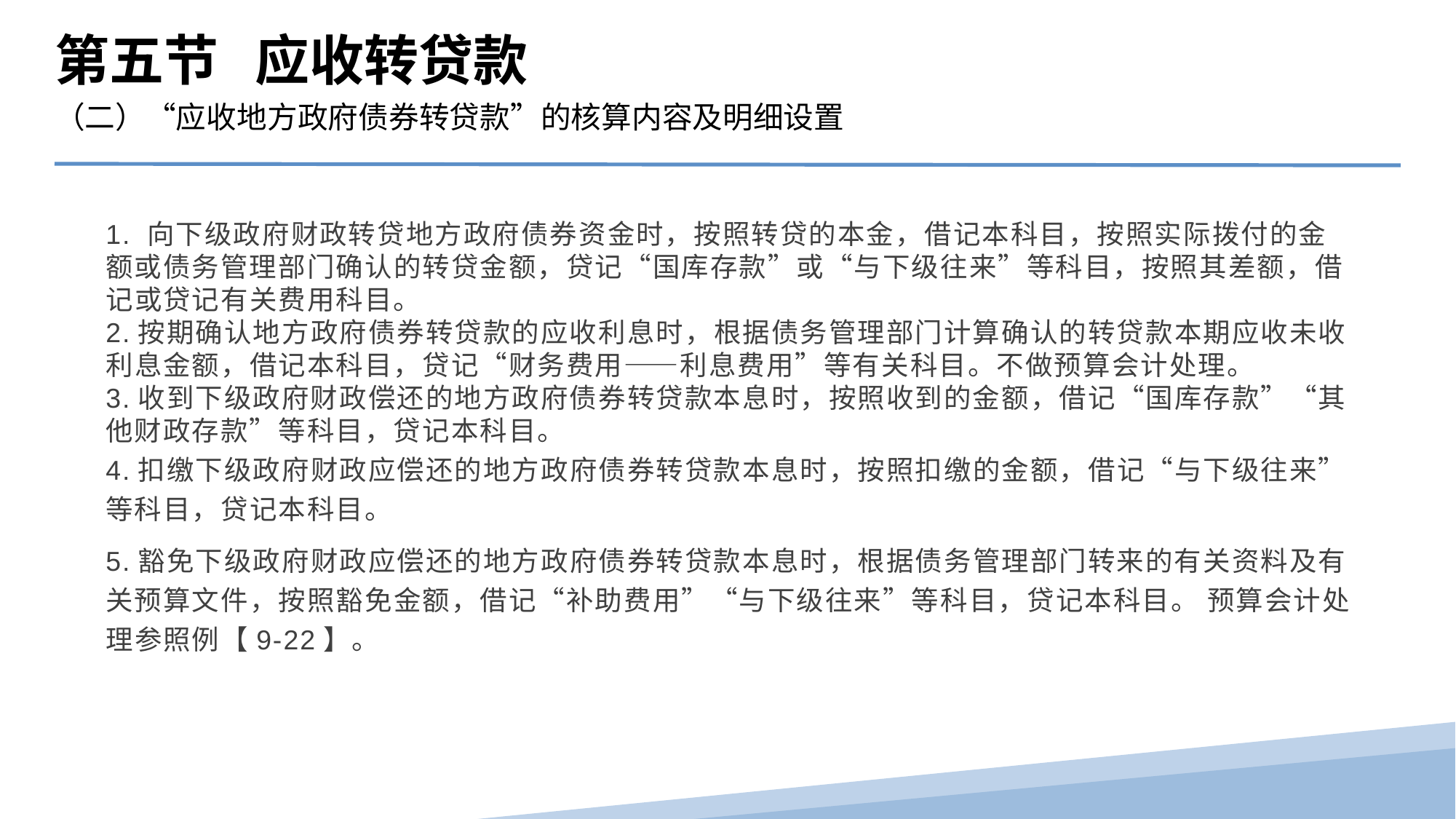

第五节   应收转贷款
（二）“应收地方政府债券转贷款”的核算内容及明细设置
1. 向下级政府财政转贷地方政府债券资金时，按照转贷的本金，借记本科目，按照实际拨付的金额或债务管理部门确认的转贷金额，贷记“国库存款”或“与下级往来”等科目，按照其差额，借记或贷记有关费用科目。
2.按期确认地方政府债券转贷款的应收利息时，根据债务管理部门计算确认的转贷款本期应收未收利息金额，借记本科目，贷记“财务费用――利息费用”等有关科目。不做预算会计处理。
3.收到下级政府财政偿还的地方政府债券转贷款本息时，按照收到的金额，借记“国库存款”“其他财政存款”等科目，贷记本科目。
4.扣缴下级政府财政应偿还的地方政府债券转贷款本息时，按照扣缴的金额，借记“与下级往来”等科目，贷记本科目。
5.豁免下级政府财政应偿还的地方政府债券转贷款本息时，根据债务管理部门转来的有关资料及有关预算文件，按照豁免金额，借记“补助费用”“与下级往来”等科目，贷记本科目。 预算会计处理参照例【9-22】。